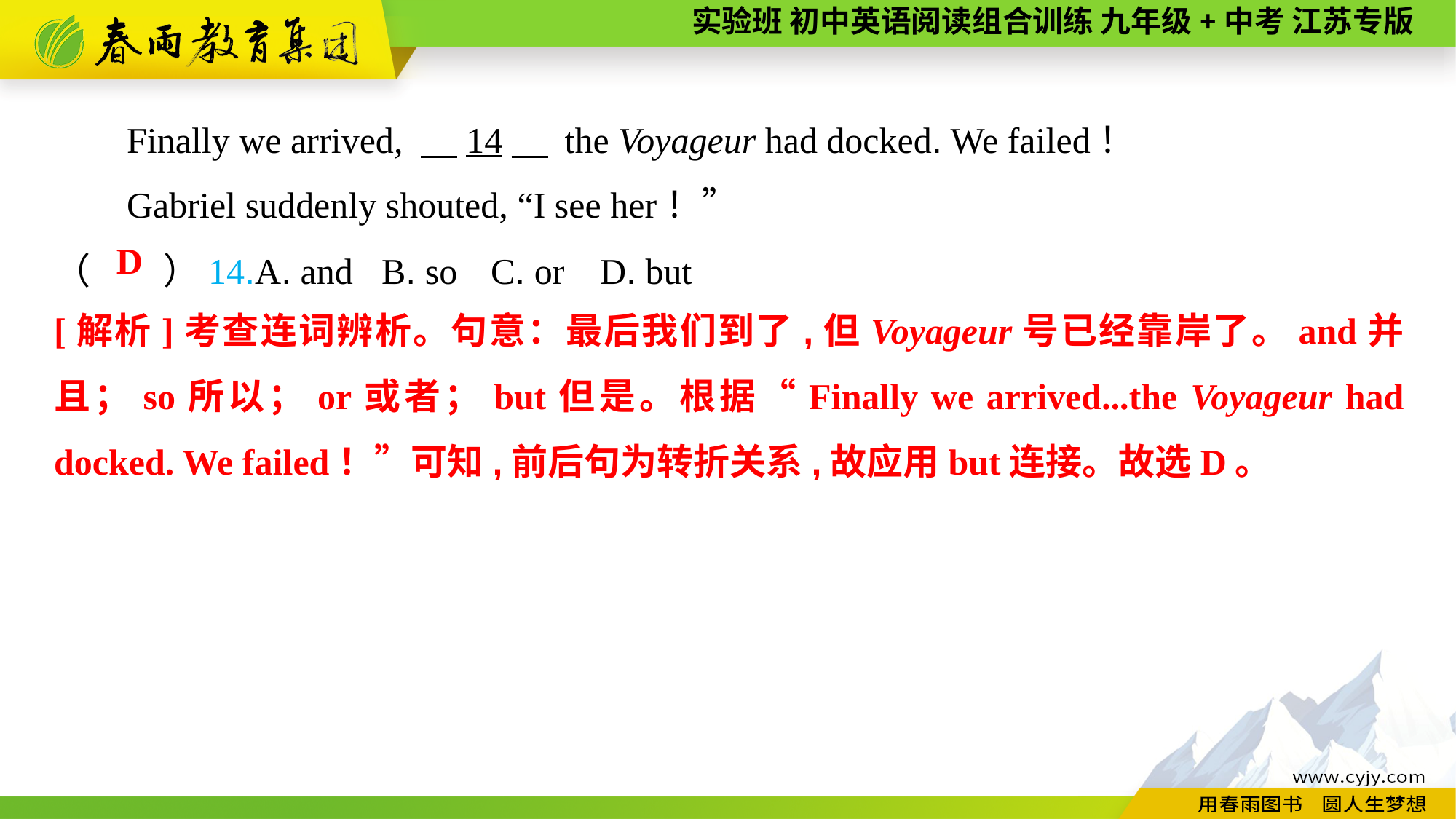

Finally we arrived, 　14　 the Voyageur had docked. We failed！
Gabriel suddenly shouted, “I see her！”
（　　）14.A. and	B. so	C. or	D. but
D
[解析]考查连词辨析。句意：最后我们到了,但Voyageur号已经靠岸了。and并且；so所以；or或者；but但是。根据“Finally we arrived...the Voyageur had docked. We failed！”可知,前后句为转折关系,故应用but连接。故选D。